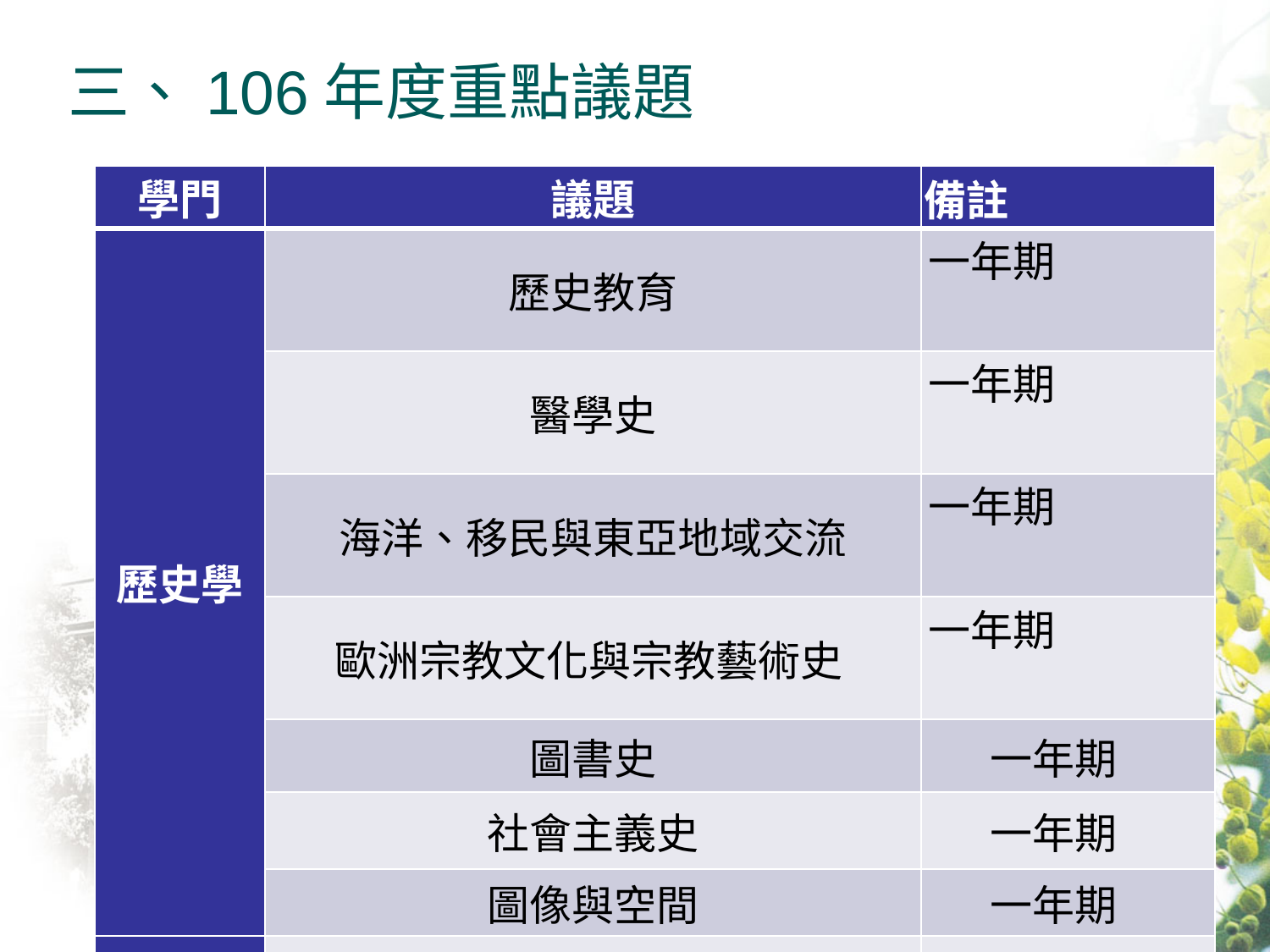

# 三、106年度重點議題
| 學門 | 議題 | 備註 |
| --- | --- | --- |
| 歷史學 | 歷史教育 | 一年期 |
|  | 醫學史 | 一年期 |
|  | 海洋、移民與東亞地域交流 | 一年期 |
|  | 歐洲宗教文化與宗教藝術史 | 一年期 |
|  | 圖書史 | 一年期 |
|  | 社會主義史 | 一年期 |
|  | 圖像與空間 | 一年期 |
| 哲學 | 啟蒙運動的哲學 | 一年期 |
|  | 科學知識與科學方法 | 一年期 |